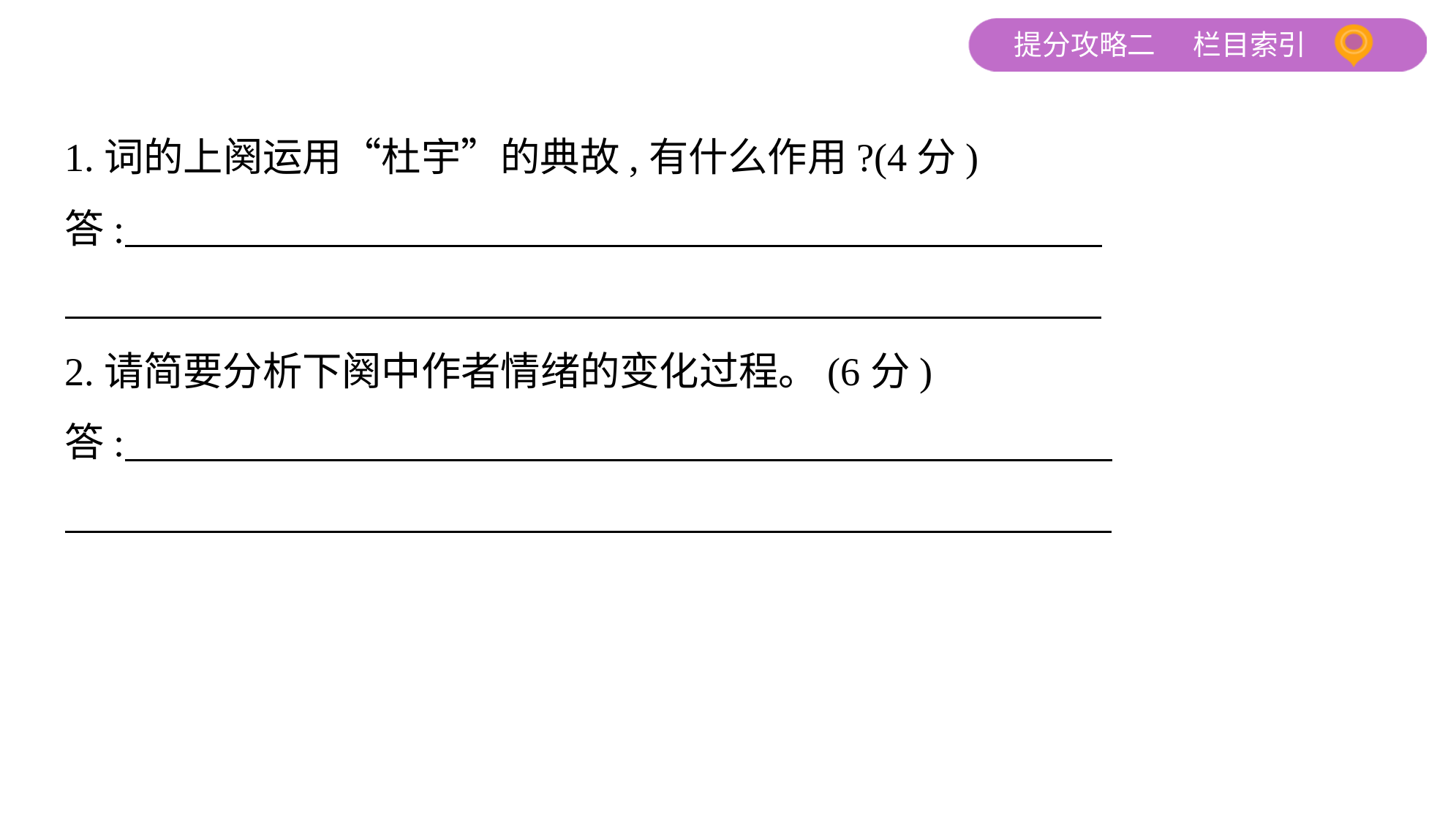

1.词的上阕运用“杜宇”的典故,有什么作用?(4分)
答:

2.请简要分析下阕中作者情绪的变化过程。(6分)
答: